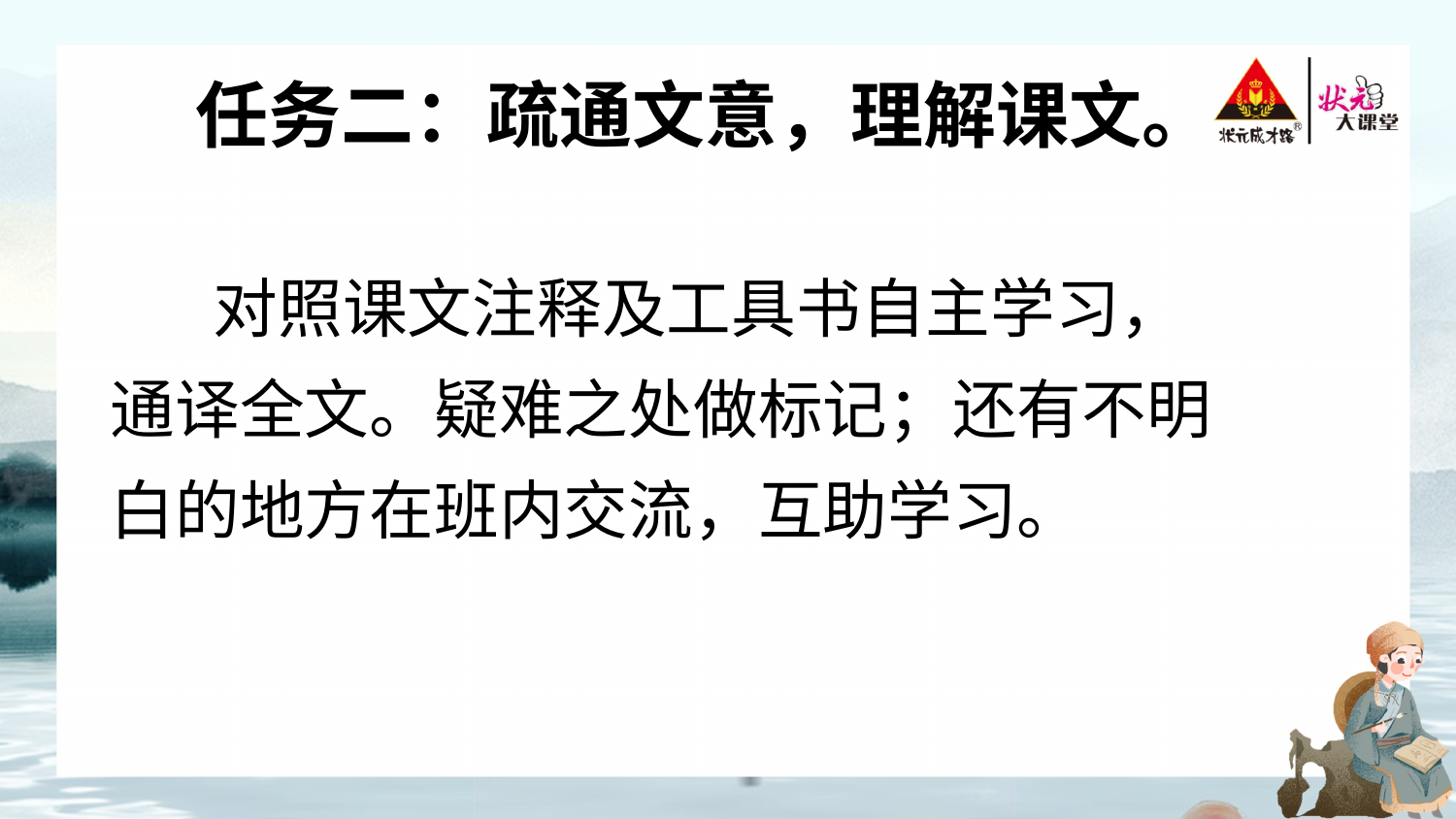

# 任务二：疏通文意，理解课文。
      对照课文注释及工具书自主学习，通译全文。疑难之处做标记；还有不明白的地方在班内交流，互助学习。